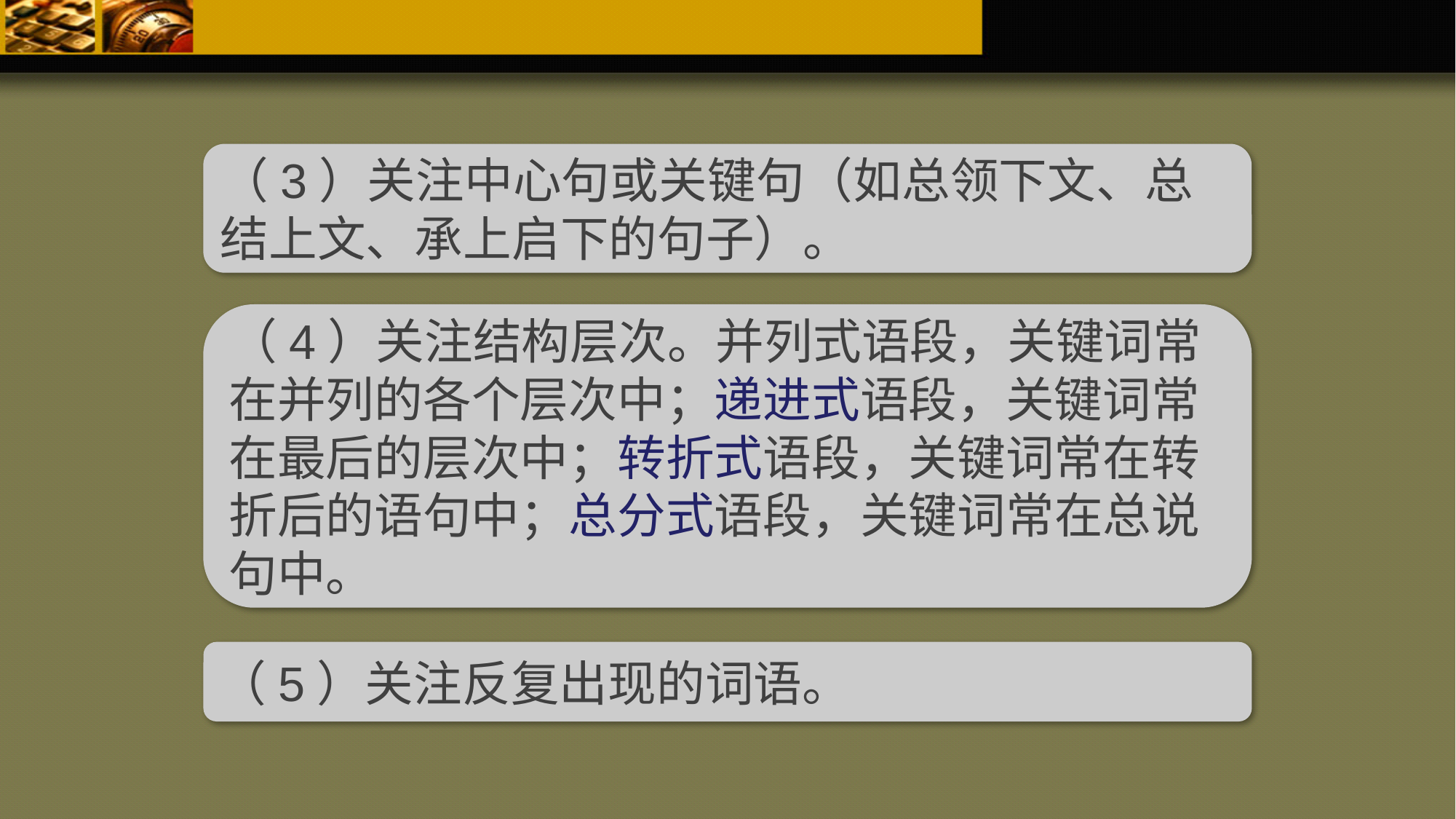

（3）关注中心句或关键句（如总领下文、总结上文、承上启下的句子）。
（4）关注结构层次。并列式语段，关键词常在并列的各个层次中；递进式语段，关键词常在最后的层次中；转折式语段，关键词常在转折后的语句中；总分式语段，关键词常在总说句中。
（5）关注反复出现的词语。